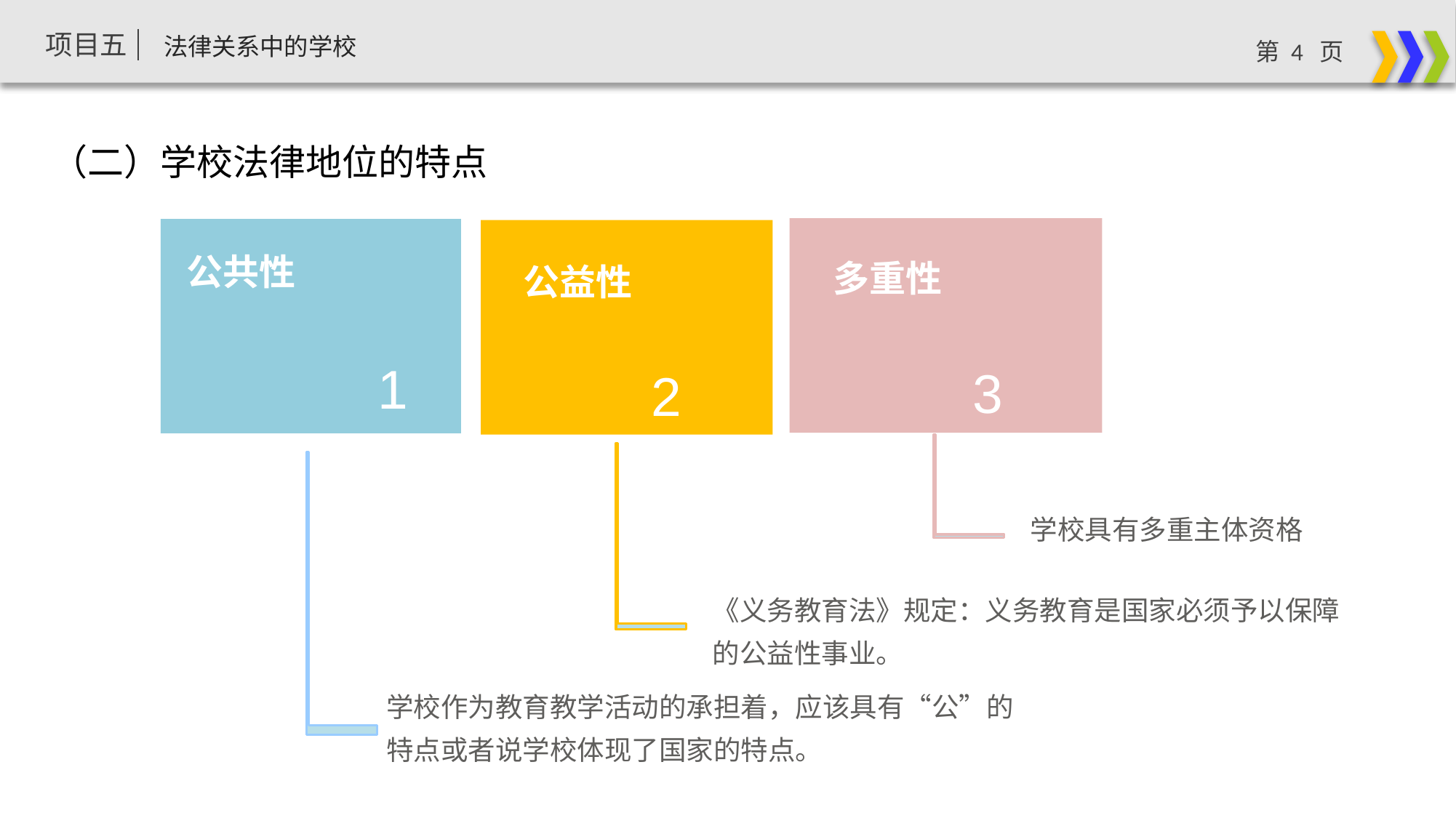

（二）学校法律地位的特点

多重性
3

公共性
1

公益性
2
多样性
7

学校具有多重主体资格
《义务教育法》规定：义务教育是国家必须予以保障的公益性事业。
学校作为教育教学活动的承担着，应该具有“公”的特点或者说学校体现了国家的特点。